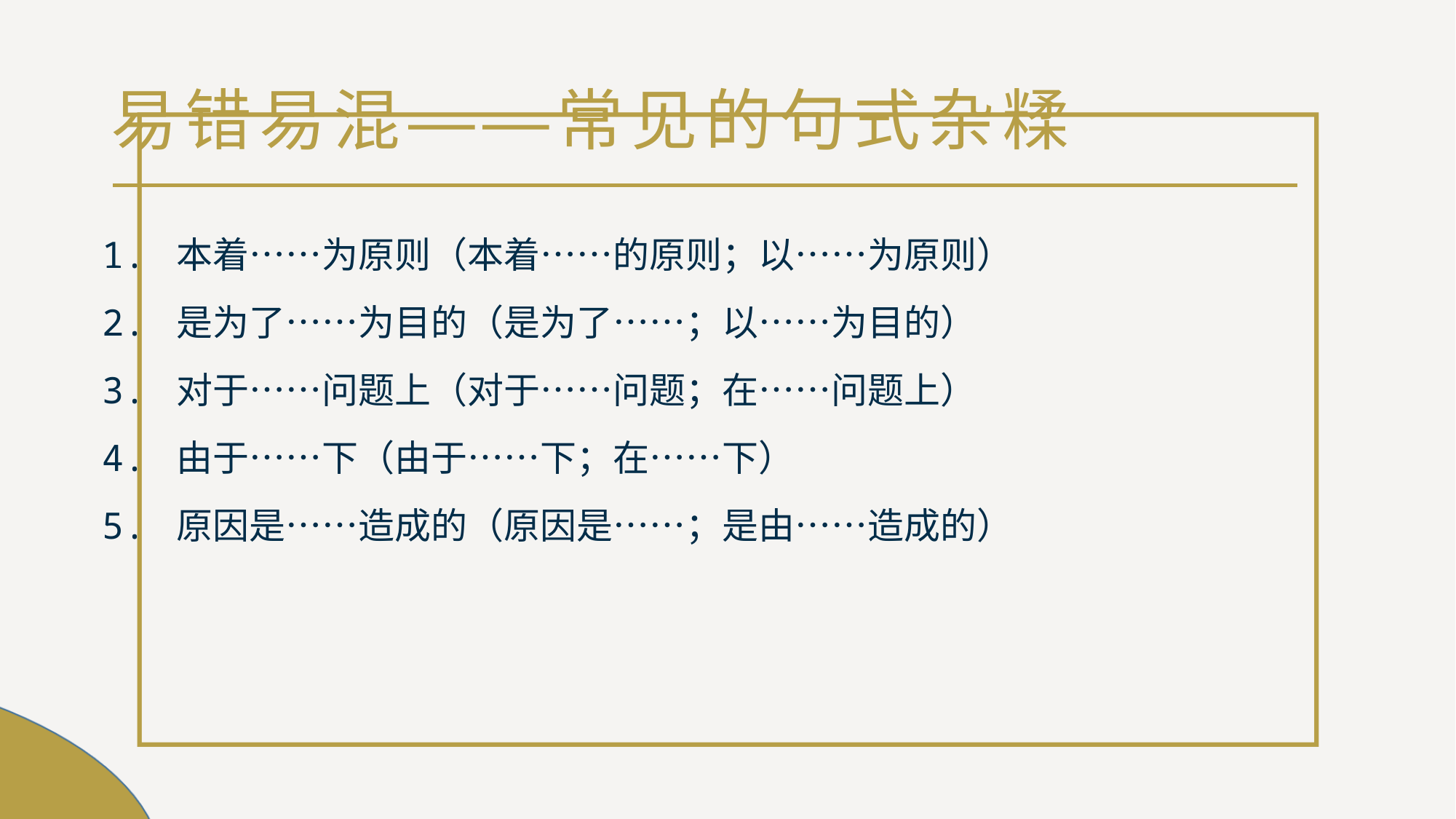

# 易错易混——常见的句式杂糅
1. 本着……为原则（本着……的原则；以……为原则）
2. 是为了……为目的（是为了……；以……为目的）
3. 对于……问题上（对于……问题；在……问题上）
4. 由于……下（由于……下；在……下）
5. 原因是……造成的（原因是……；是由……造成的）